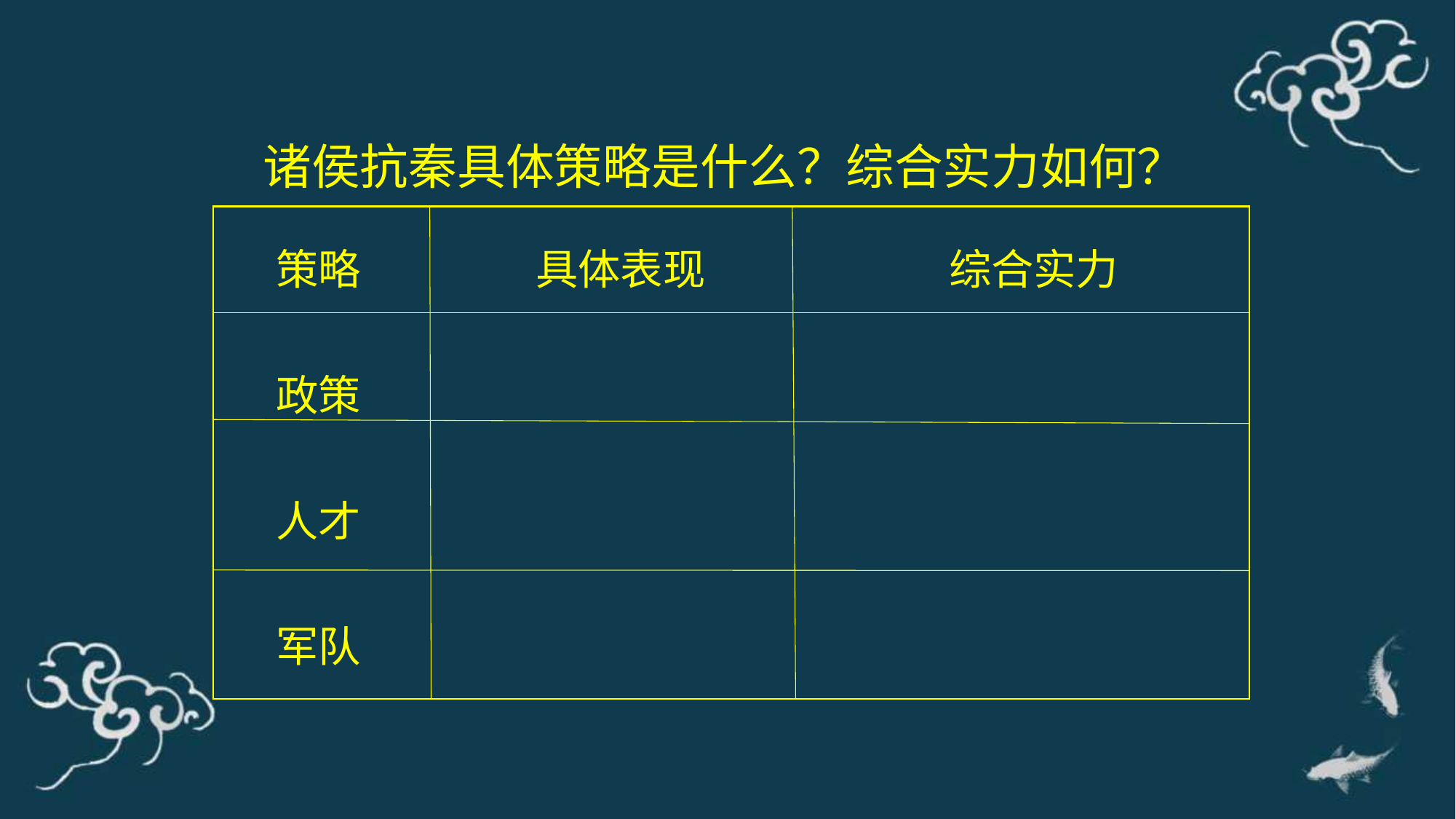

诸侯抗秦具体策略是什么？综合实力如何？

| 策略 | 具体表现 | 综合实力 |
| --- | --- | --- |
| 政策 |  |  |
| 人才 |  |  |
| 军队 |  |  |